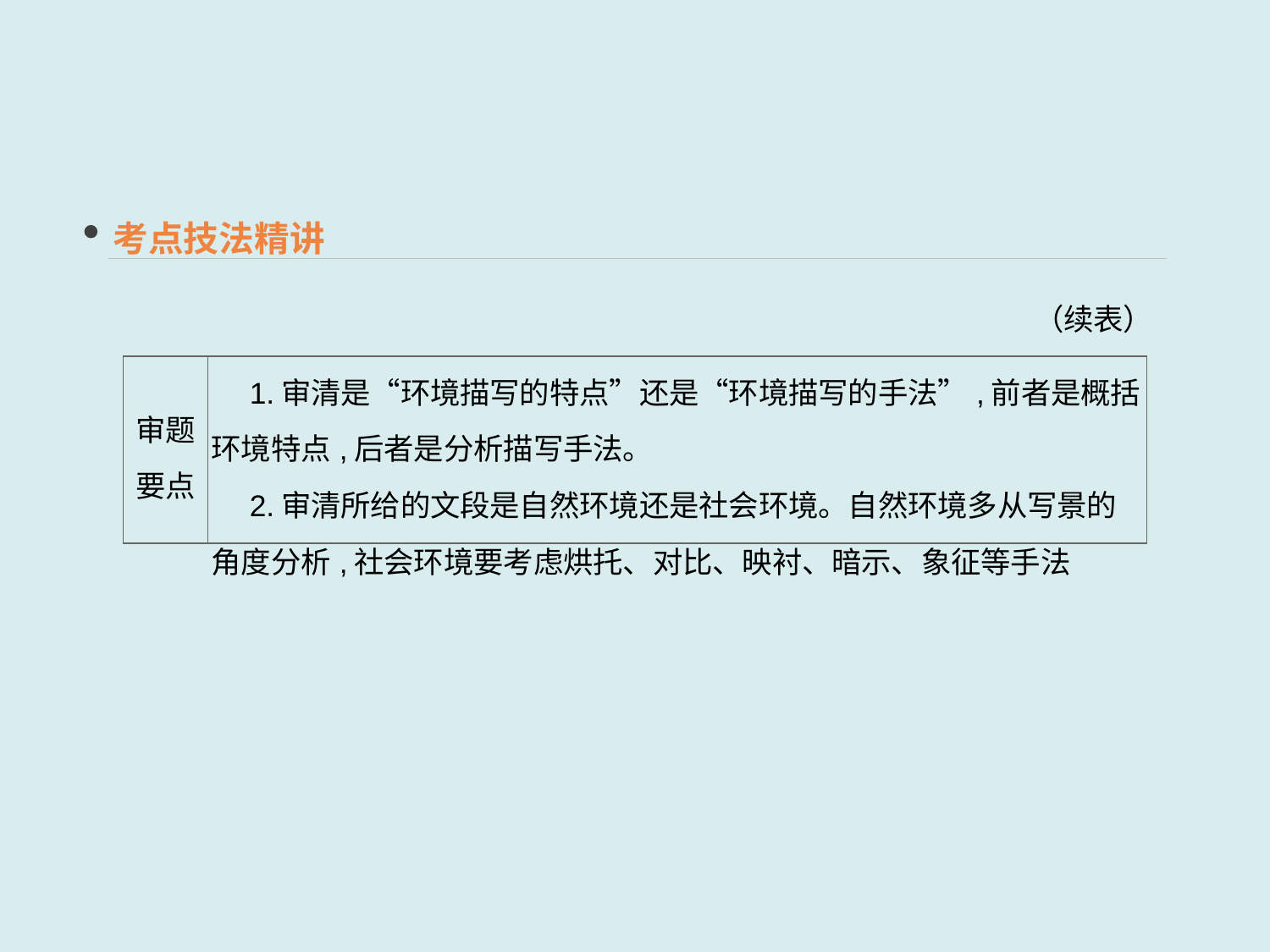

考点技法精讲

（续表）
| 审题 要点 | 1.审清是“环境描写的特点”还是“环境描写的手法”,前者是概括环境特点,后者是分析描写手法。 　2.审清所给的文段是自然环境还是社会环境。自然环境多从写景的角度分析,社会环境要考虑烘托、对比、映衬、暗示、象征等手法 |
| --- | --- |